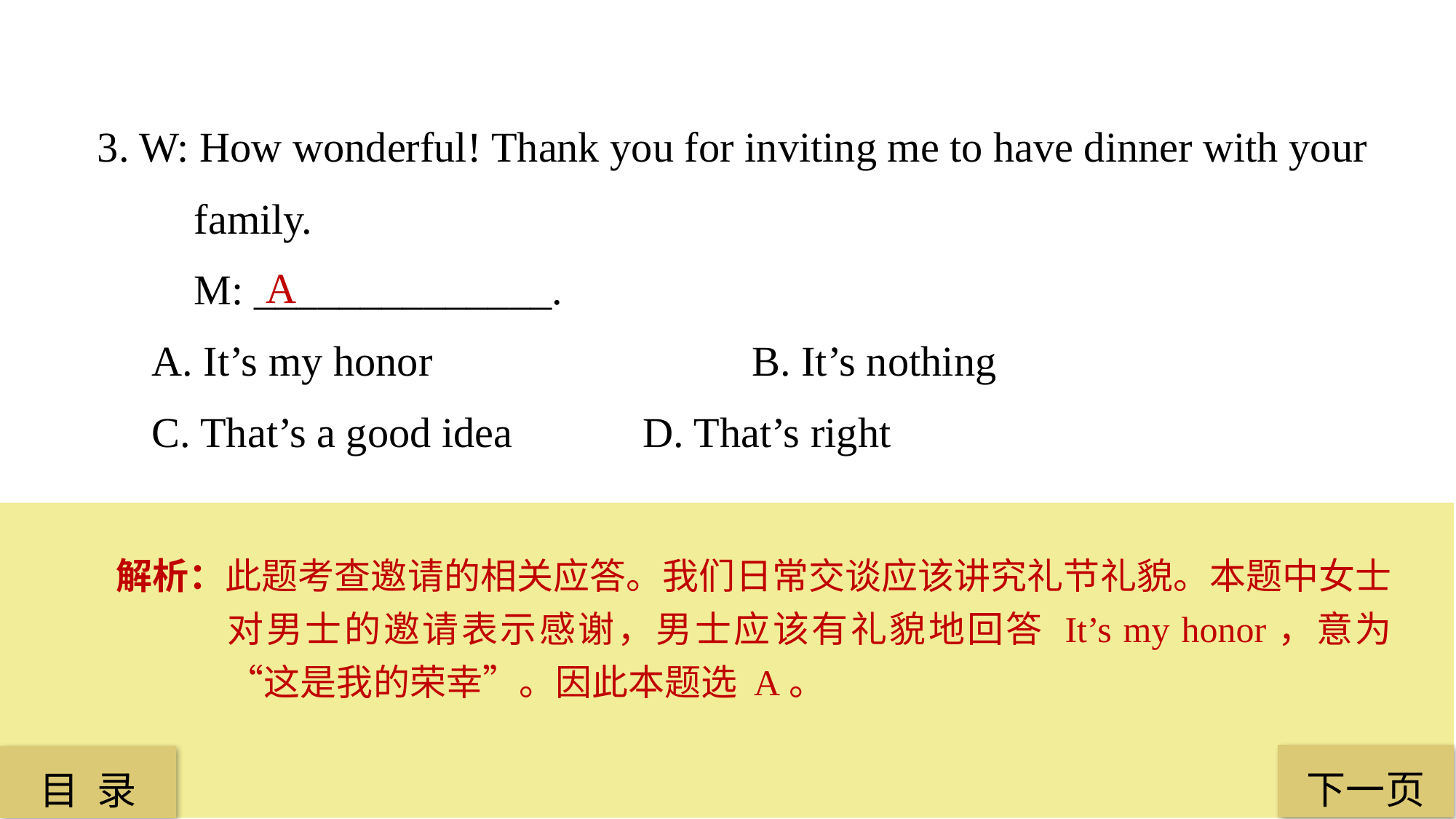

3. W: How wonderful! Thank you for inviting me to have dinner with your
    family.
    M: ______________.
A. It’s my honor 			B. It’s nothing
C. That’s a good idea 		D. That’s right
A
解析：此题考查邀请的相关应答。我们日常交谈应该讲究礼节礼貌。本题中女士对男士的邀请表示感谢，男士应该有礼貌地回答 It’s my honor，意为“这是我的荣幸”。因此本题选 A。